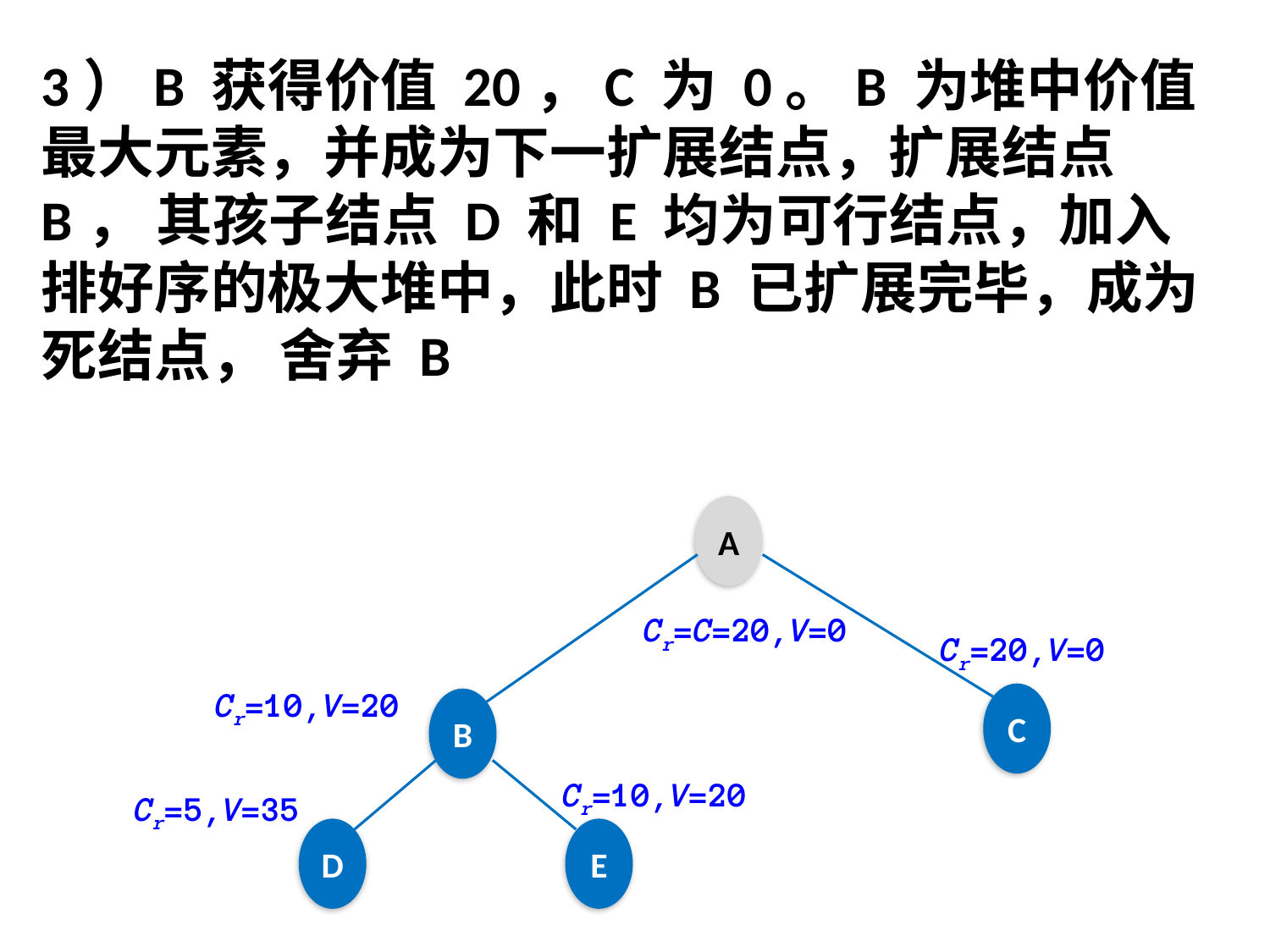

3）B 获得价值 20，C 为 0。B 为堆中价值最大元素，并成为下一扩展结点，扩展结点 B， 其孩子结点 D 和 E 均为可行结点，加入排好序的极大堆中，此时 B 已扩展完毕，成为死结点， 舍弃 B
A
Cr=C=20,V=0
Cr=20,V=0
Cr=10,V=20
C
B
Cr=10,V=20
Cr=5,V=35
D
E